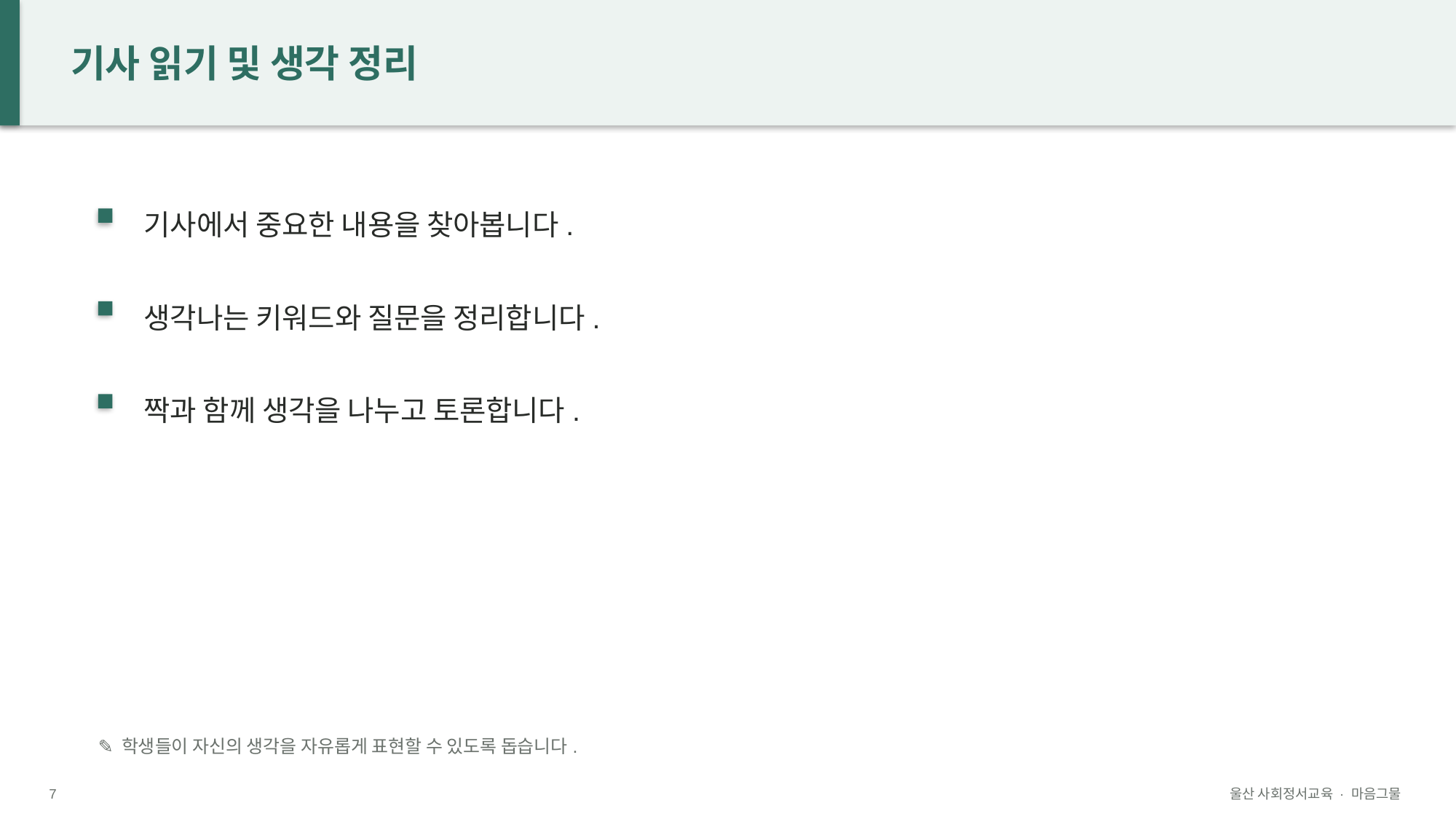

기사 읽기 및 생각 정리
기사에서 중요한 내용을 찾아봅니다.

생각나는 키워드와 질문을 정리합니다.

짝과 함께 생각을 나누고 토론합니다.

✎ 학생들이 자신의 생각을 자유롭게 표현할 수 있도록 돕습니다.
7
울산 사회정서교육 · 마음그물